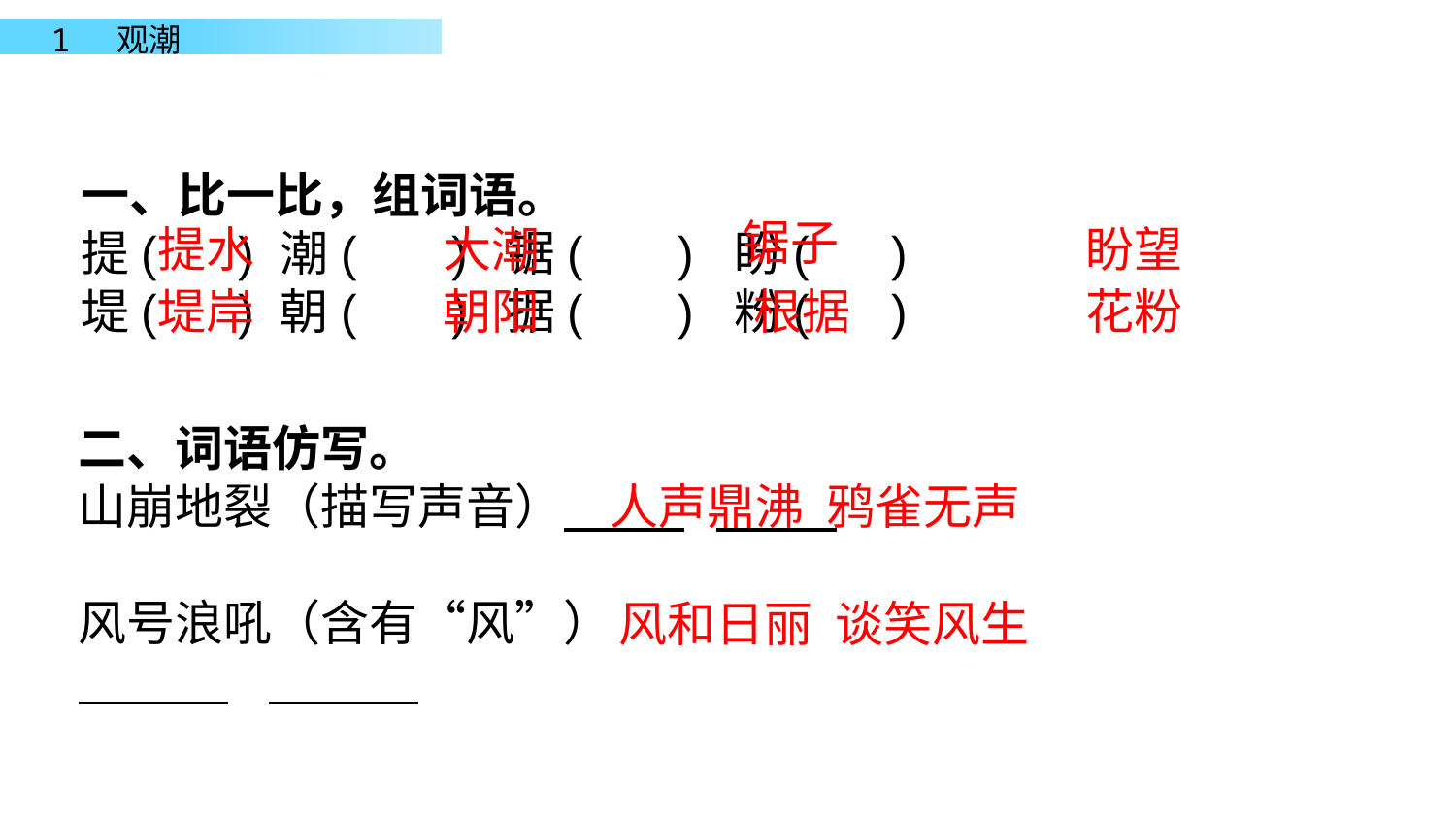

一、比一比，组词语。
提(      ) 潮(       )  锯(       )  盼(      )
堤(      ) 朝(       )  据(       )  粉(      )
锯子
提水
大潮
盼望
堤岸
朝阳
根据
花粉
二、词语仿写。
山崩地裂（描写声音）

风号浪吼（含有“风”）

人声鼎沸  鸦雀无声
风和日丽  谈笑风生